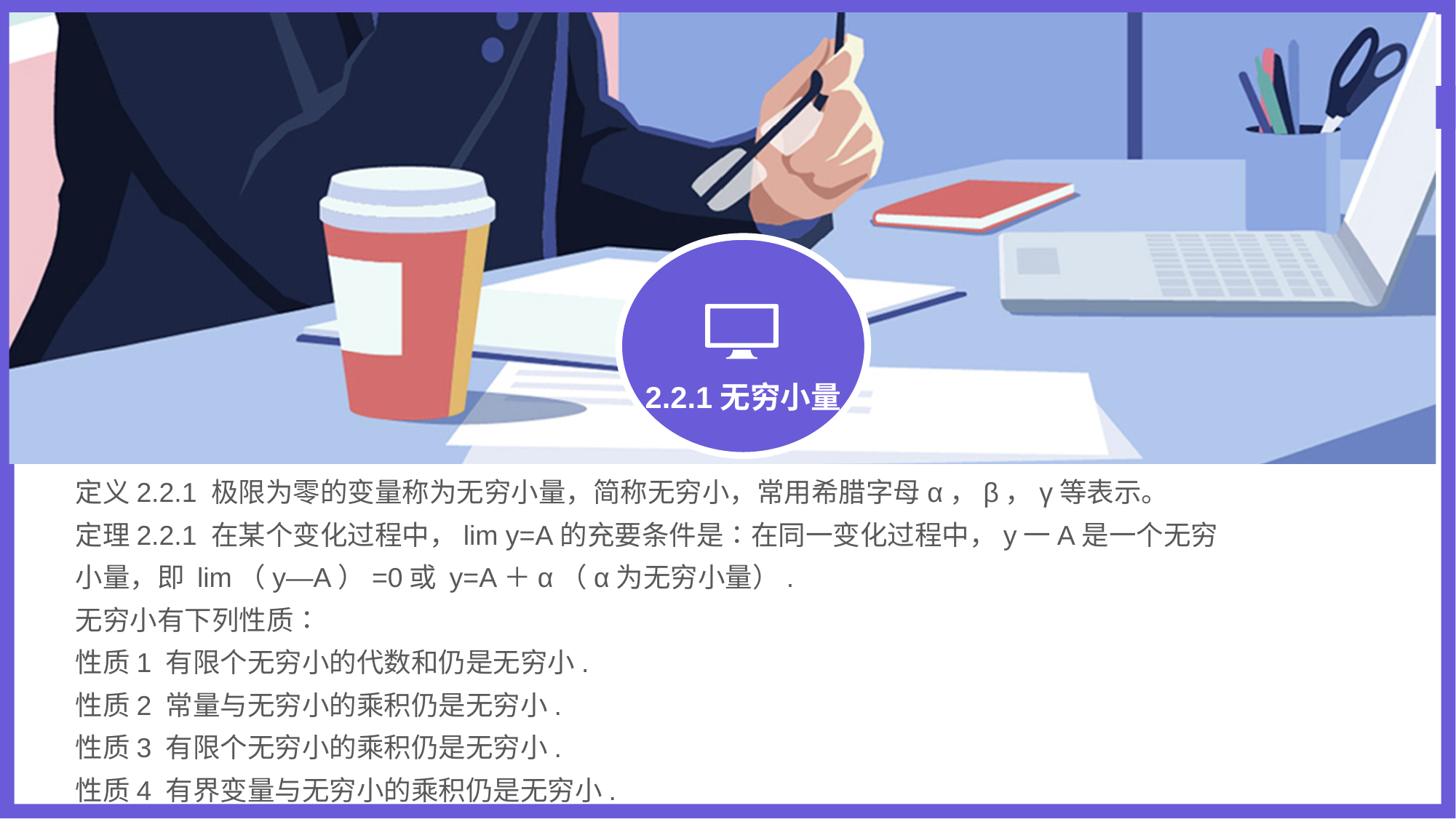

2.2.1无穷小量
定义2.2.1 极限为零的变量称为无穷小量，简称无穷小，常用希腊字母α，β，γ等表示。
定理2.2.1 在某个变化过程中，lim y=A的充要条件是∶在同一变化过程中，y一A是一个无穷小量，即 lim（y—A）=0或 y=A＋α（α为无穷小量）.
无穷小有下列性质∶
性质1 有限个无穷小的代数和仍是无穷小.
性质2 常量与无穷小的乘积仍是无穷小.
性质3 有限个无穷小的乘积仍是无穷小.
性质4 有界变量与无穷小的乘积仍是无穷小.